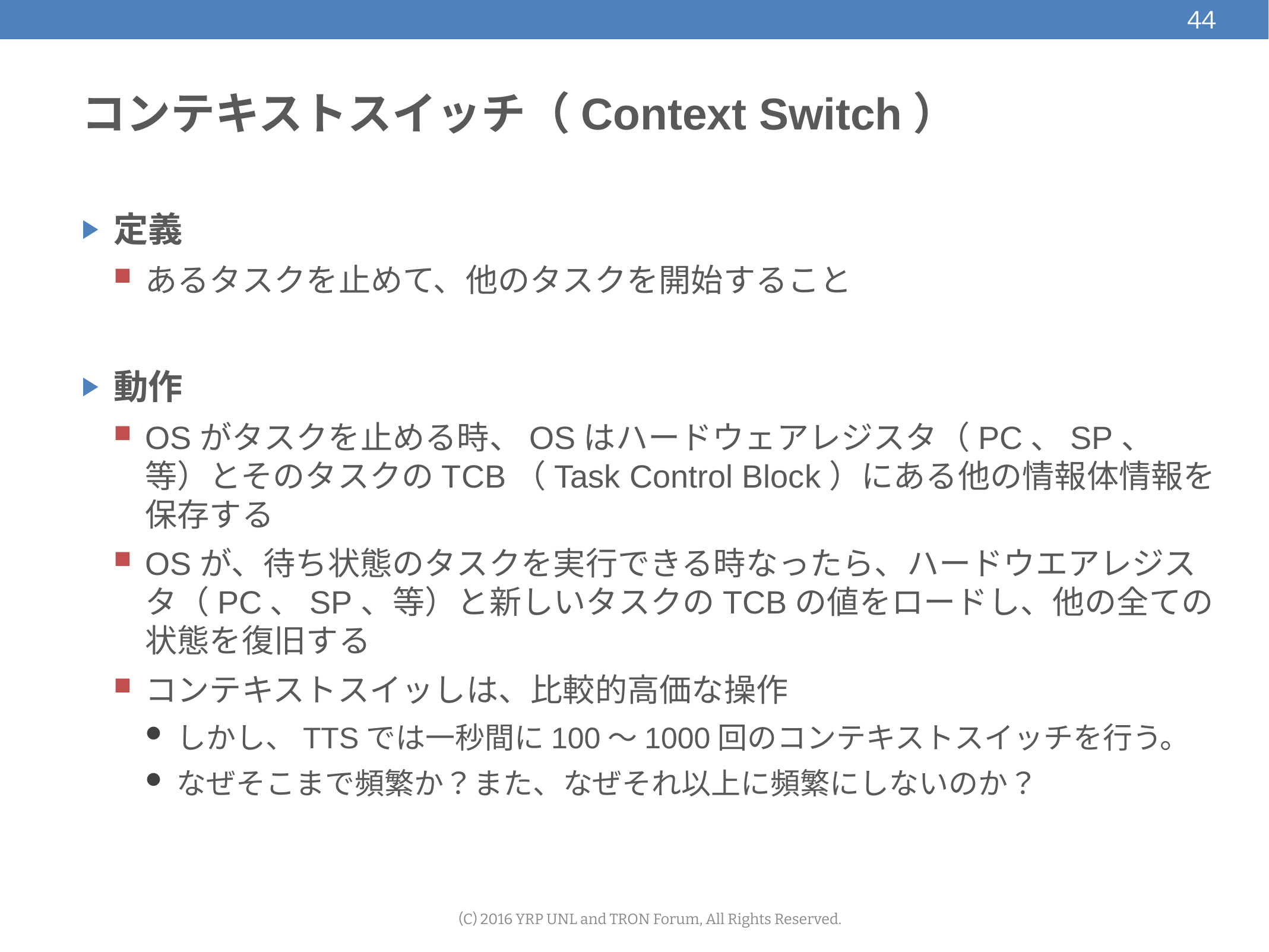

44
# コンテキストスイッチ（Context Switch）
定義
あるタスクを止めて、他のタスクを開始すること

動作
OSがタスクを止める時、OSはハードウェアレジスタ（PC、SP、等）とそのタスクのTCB（Task Control Block）にある他の情報体情報を保存する
OSが、待ち状態のタスクを実行できる時なったら、ハードウエアレジスタ（PC、SP、等）と新しいタスクのTCBの値をロードし、他の全ての状態を復旧する
コンテキストスイッしは、比較的高価な操作
しかし、TTSでは一秒間に100〜1000回のコンテキストスイッチを行う。
なぜそこまで頻繁か？また、なぜそれ以上に頻繁にしないのか？
(C) 2016 YRP UNL and TRON Forum, All Rights Reserved.